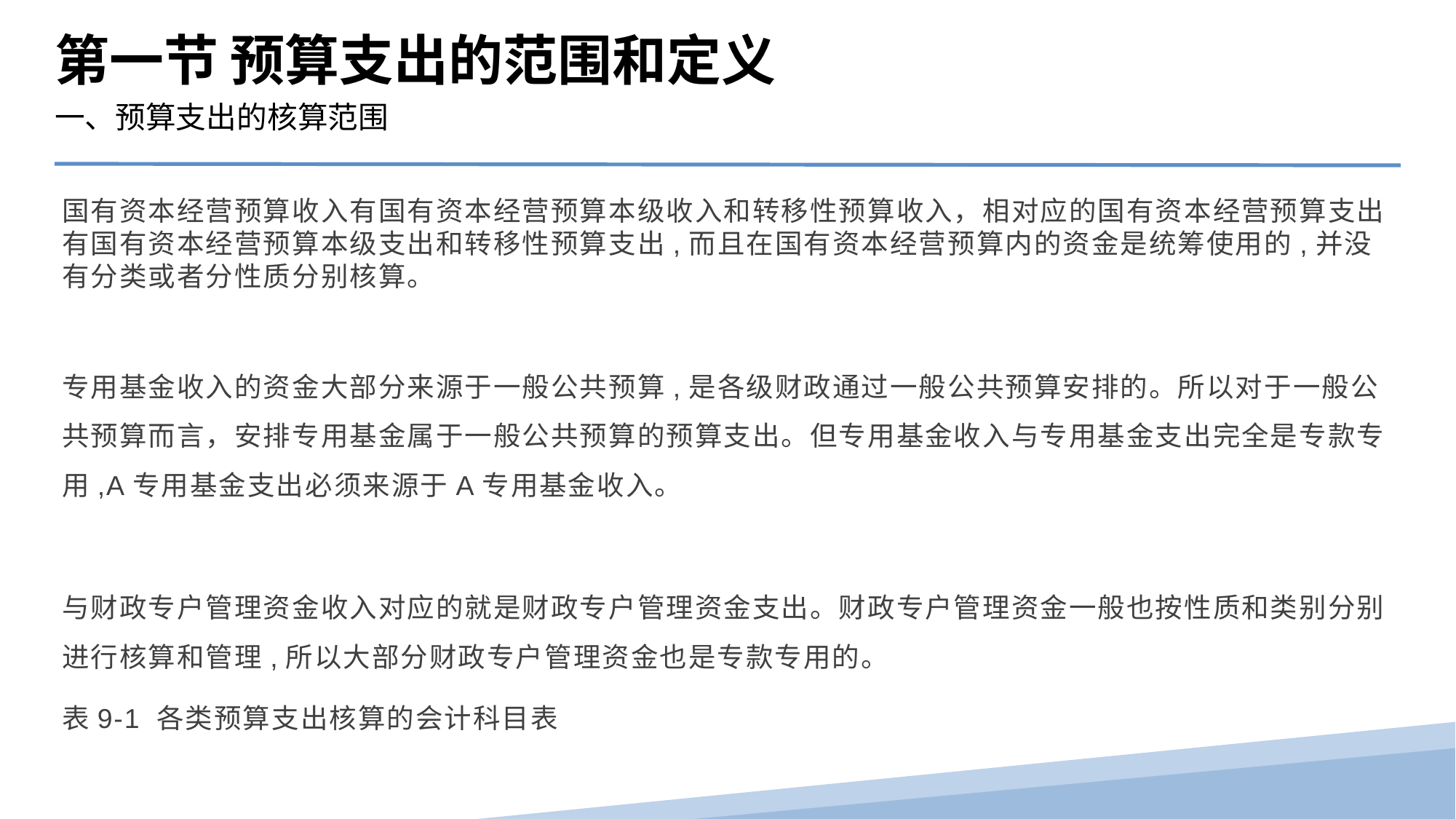

第一节 预算支出的范围和定义
一、预算支出的核算范围
国有资本经营预算收入有国有资本经营预算本级收入和转移性预算收入，相对应的国有资本经营预算支出有国有资本经营预算本级支出和转移性预算支出,而且在国有资本经营预算内的资金是统筹使用的,并没有分类或者分性质分别核算。

专用基金收入的资金大部分来源于一般公共预算,是各级财政通过一般公共预算安排的。所以对于一般公共预算而言，安排专用基金属于一般公共预算的预算支出。但专用基金收入与专用基金支出完全是专款专用,A专用基金支出必须来源于A专用基金收入。

与财政专户管理资金收入对应的就是财政专户管理资金支出。财政专户管理资金一般也按性质和类别分别进行核算和管理,所以大部分财政专户管理资金也是专款专用的。
表9-1 各类预算支出核算的会计科目表